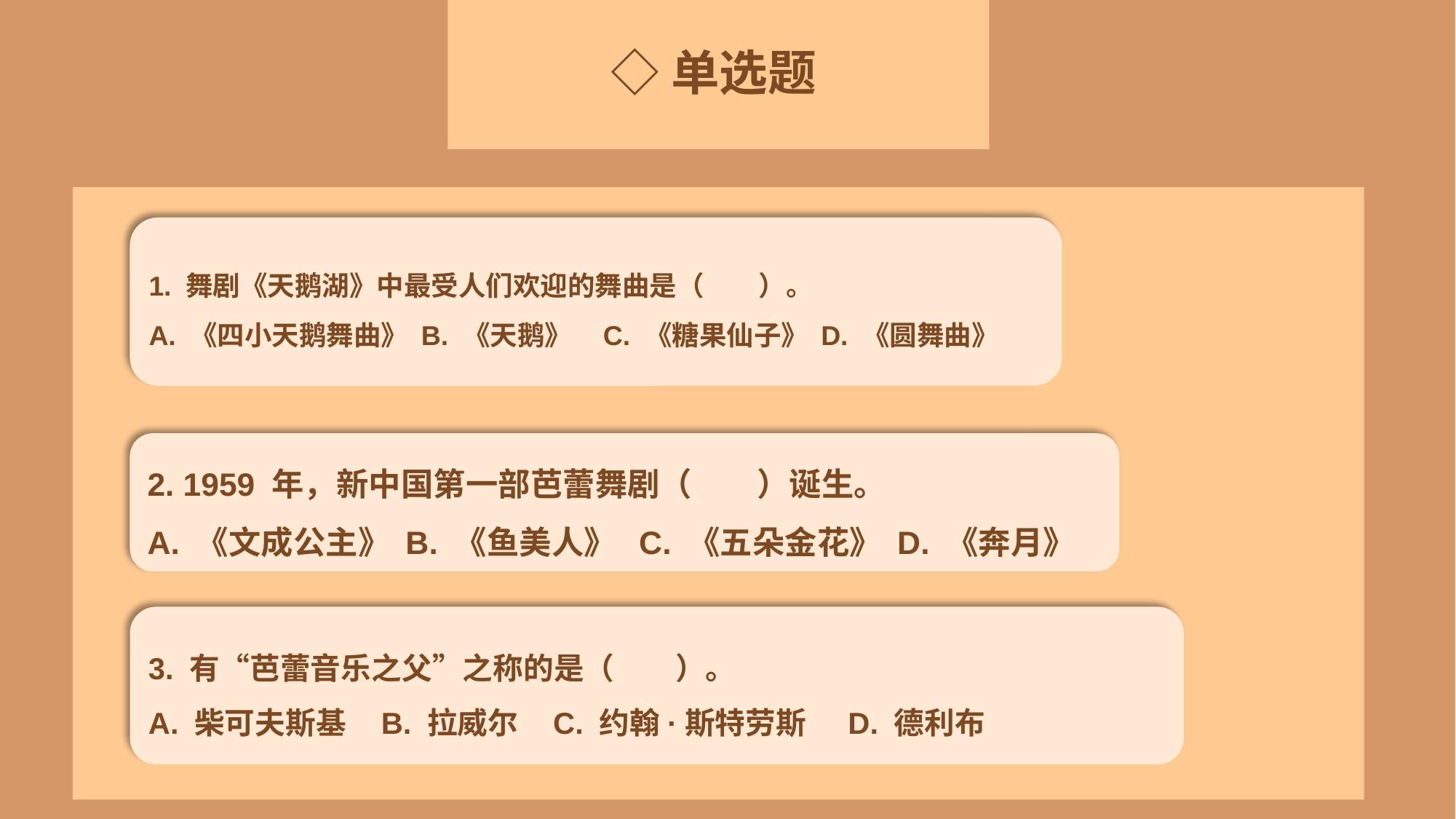

◇单选题

1. 舞剧《天鹅湖》中最受人们欢迎的舞曲是（　　）。
A. 《四小天鹅舞曲》 B. 《天鹅》    C. 《糖果仙子》 D. 《圆舞曲》
2. 1959 年，新中国第一部芭蕾舞剧（　　）诞生。
A. 《文成公主》 B. 《鱼美人》  C. 《五朵金花》 D. 《奔月》
3. 有“芭蕾音乐之父”之称的是（　　）。
A. 柴可夫斯基    B. 拉威尔    C. 约翰·斯特劳斯     D. 德利布